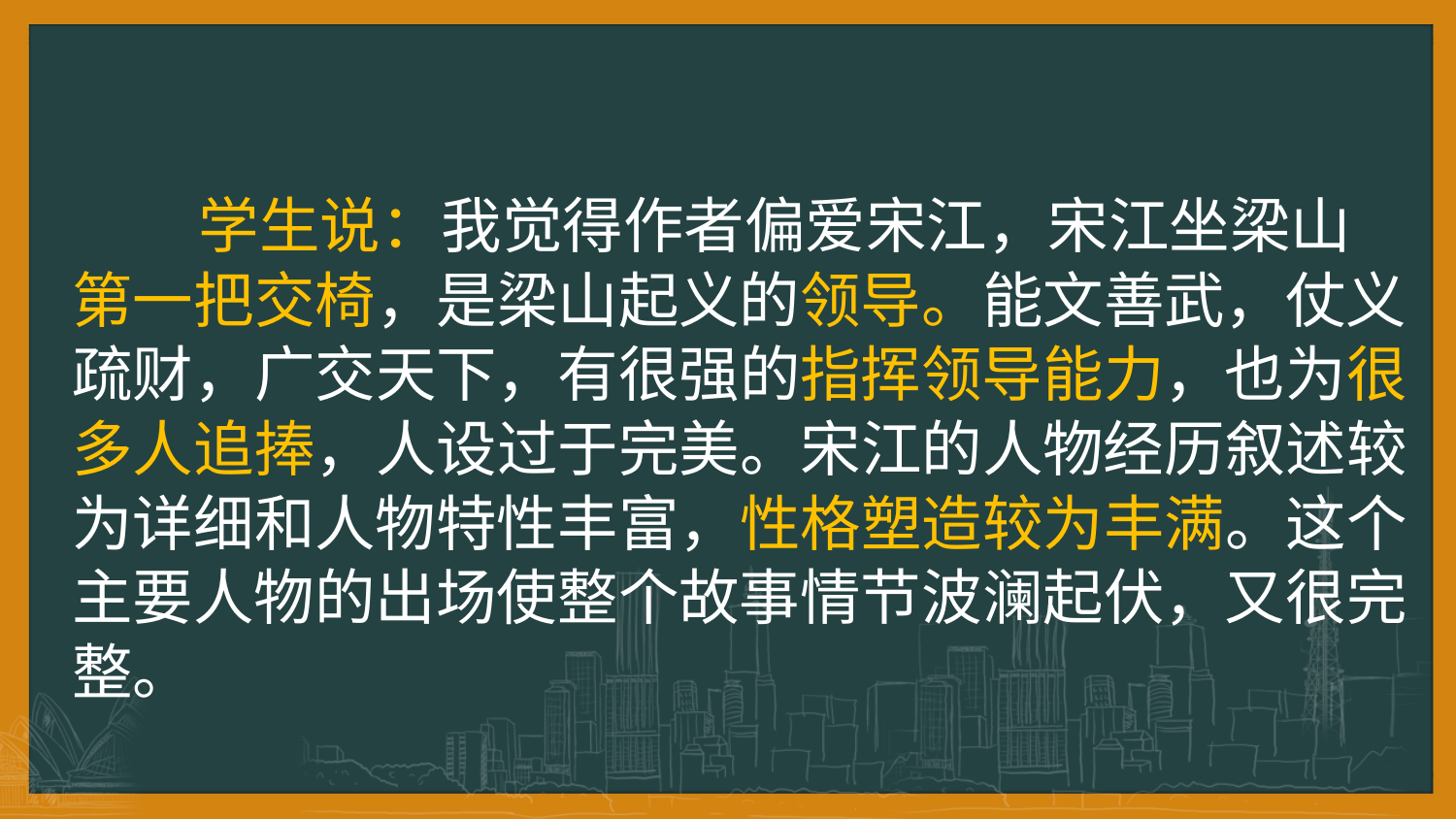

学生说：我觉得作者偏爱宋江，宋江坐梁山第一把交椅，是梁山起义的领导。能文善武，仗义疏财，广交天下，有很强的指挥领导能力，也为很多人追捧，人设过于完美。宋江的人物经历叙述较为详细和人物特性丰富，性格塑造较为丰满。这个主要人物的出场使整个故事情节波澜起伏，又很完整。